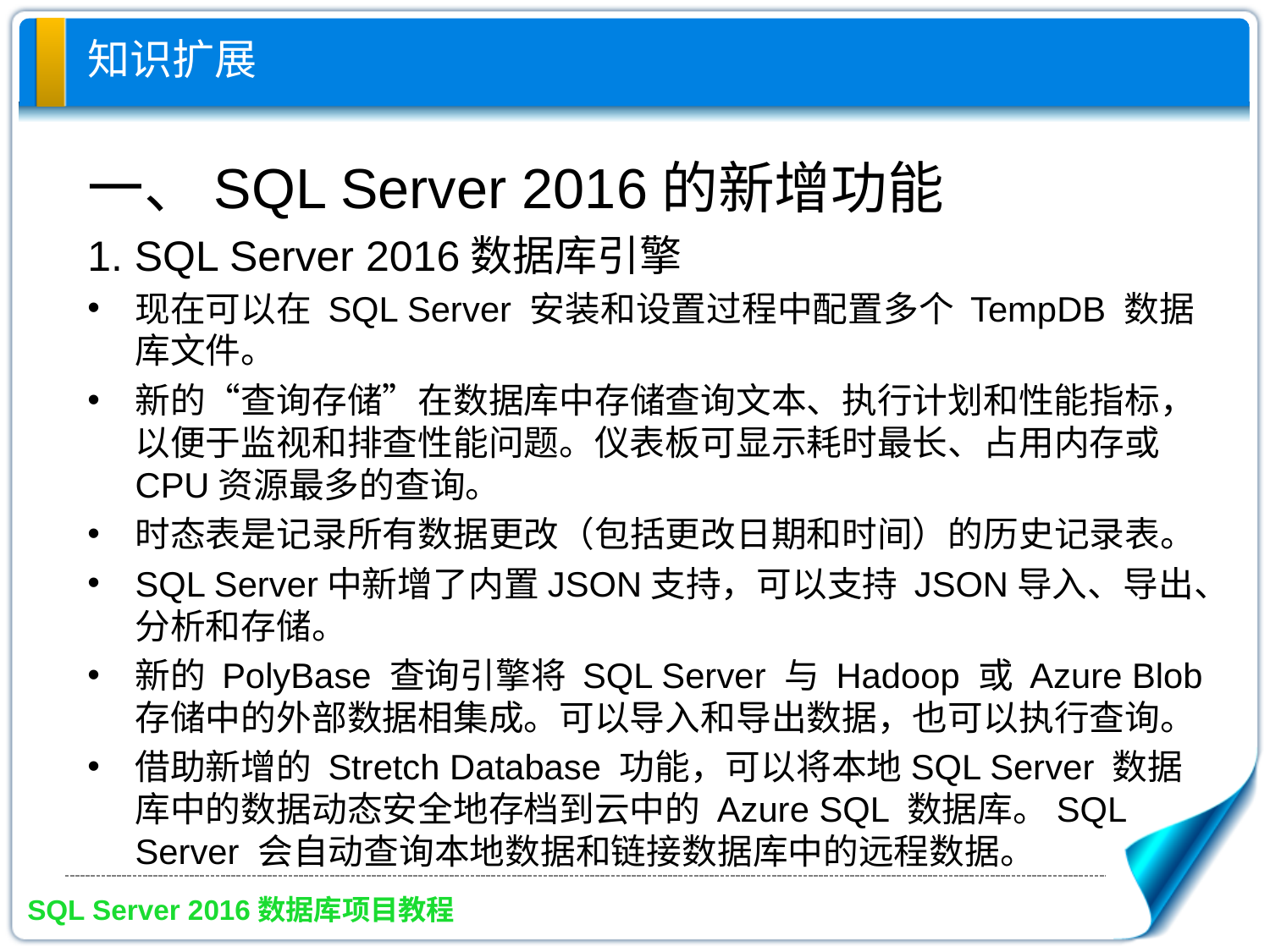

# 知识扩展
一、SQL Server 2016的新增功能
1. SQL Server 2016数据库引擎
现在可以在 SQL Server 安装和设置过程中配置多个 TempDB 数据库文件。
新的“查询存储”在数据库中存储查询文本、执行计划和性能指标，以便于监视和排查性能问题。仪表板可显示耗时最长、占用内存或CPU资源最多的查询。
时态表是记录所有数据更改（包括更改日期和时间）的历史记录表。
SQL Server中新增了内置JSON支持，可以支持 JSON导入、导出、分析和存储。
新的 PolyBase 查询引擎将 SQL Server 与 Hadoop 或 Azure Blob 存储中的外部数据相集成。可以导入和导出数据，也可以执行查询。
借助新增的 Stretch Database 功能，可以将本地SQL Server 数据库中的数据动态安全地存档到云中的 Azure SQL 数据库。SQL Server 会自动查询本地数据和链接数据库中的远程数据。